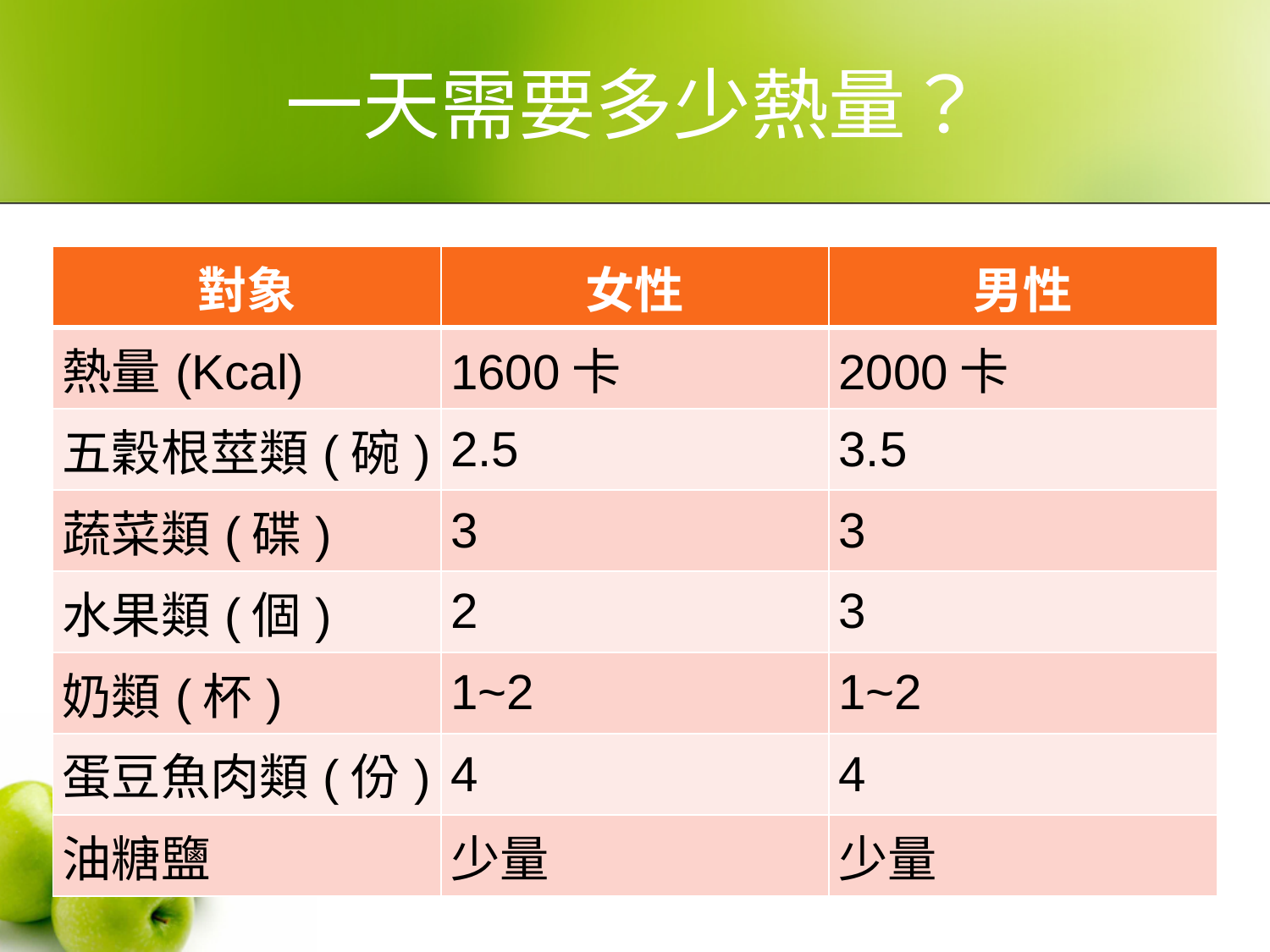

# 一天需要多少熱量？
| 對象 | 女性 | 男性 |
| --- | --- | --- |
| 熱量(Kcal) | 1600卡 | 2000卡 |
| 五穀根莖類(碗) | 2.5 | 3.5 |
| 蔬菜類(碟) | 3 | 3 |
| 水果類(個) | 2 | 3 |
| 奶類(杯) | 1~2 | 1~2 |
| 蛋豆魚肉類(份) | 4 | 4 |
| 油糖鹽 | 少量 | 少量 |